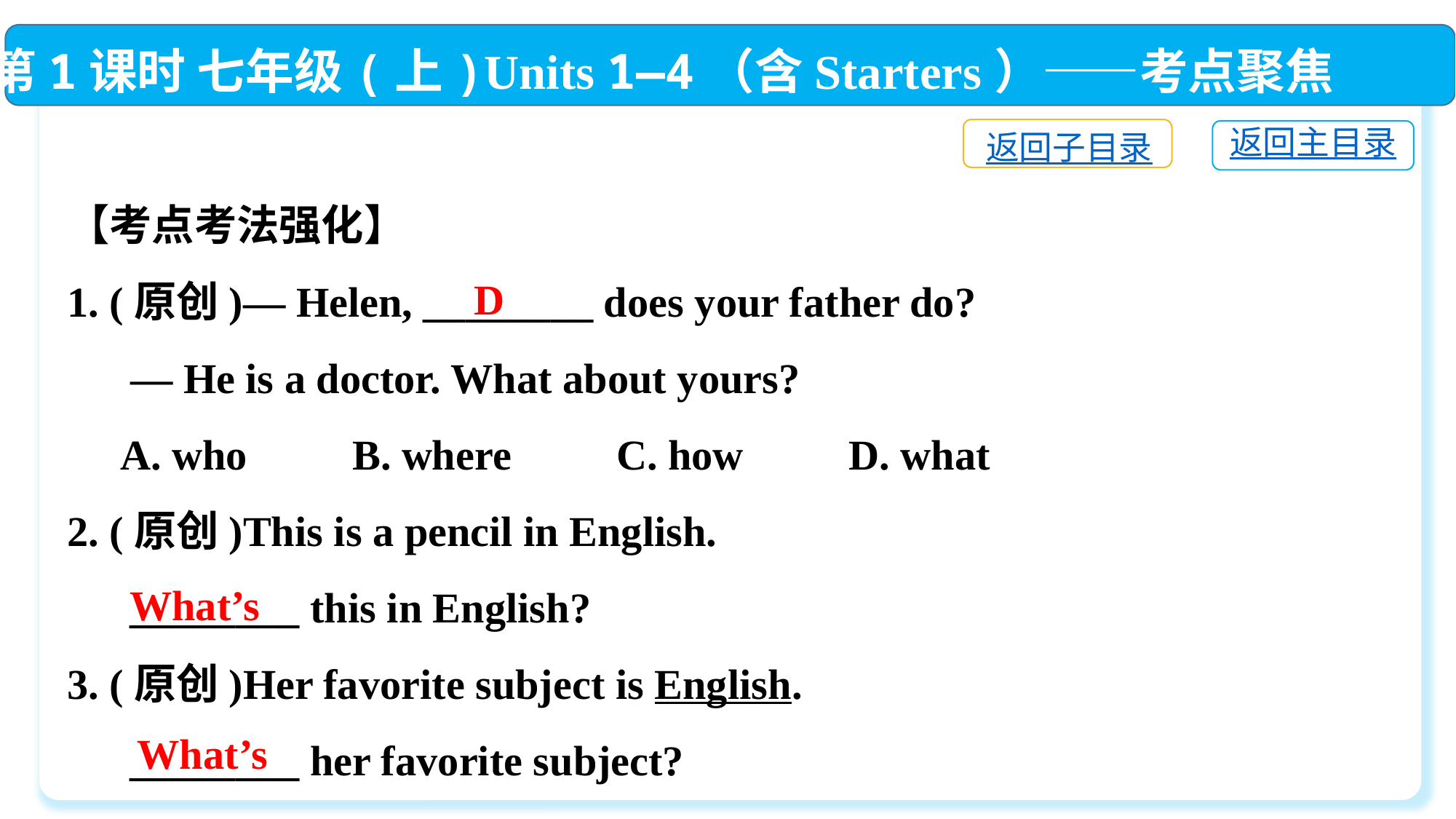

第1课时 七年级(上)Units 1—4（含Starters）——考点聚焦

返回子目录
返回主目录
【考点考法强化】
1. (原创)— Helen, ________ does your father do?
      — He is a doctor. What about yours?
     A. who　　B. where　　C. how　　D. what
2. (原创)This is a pencil in English.
　 ________ this in English?
3. (原创)Her favorite subject is English.
　 ________ her favorite subject?

D
What’s
What’s